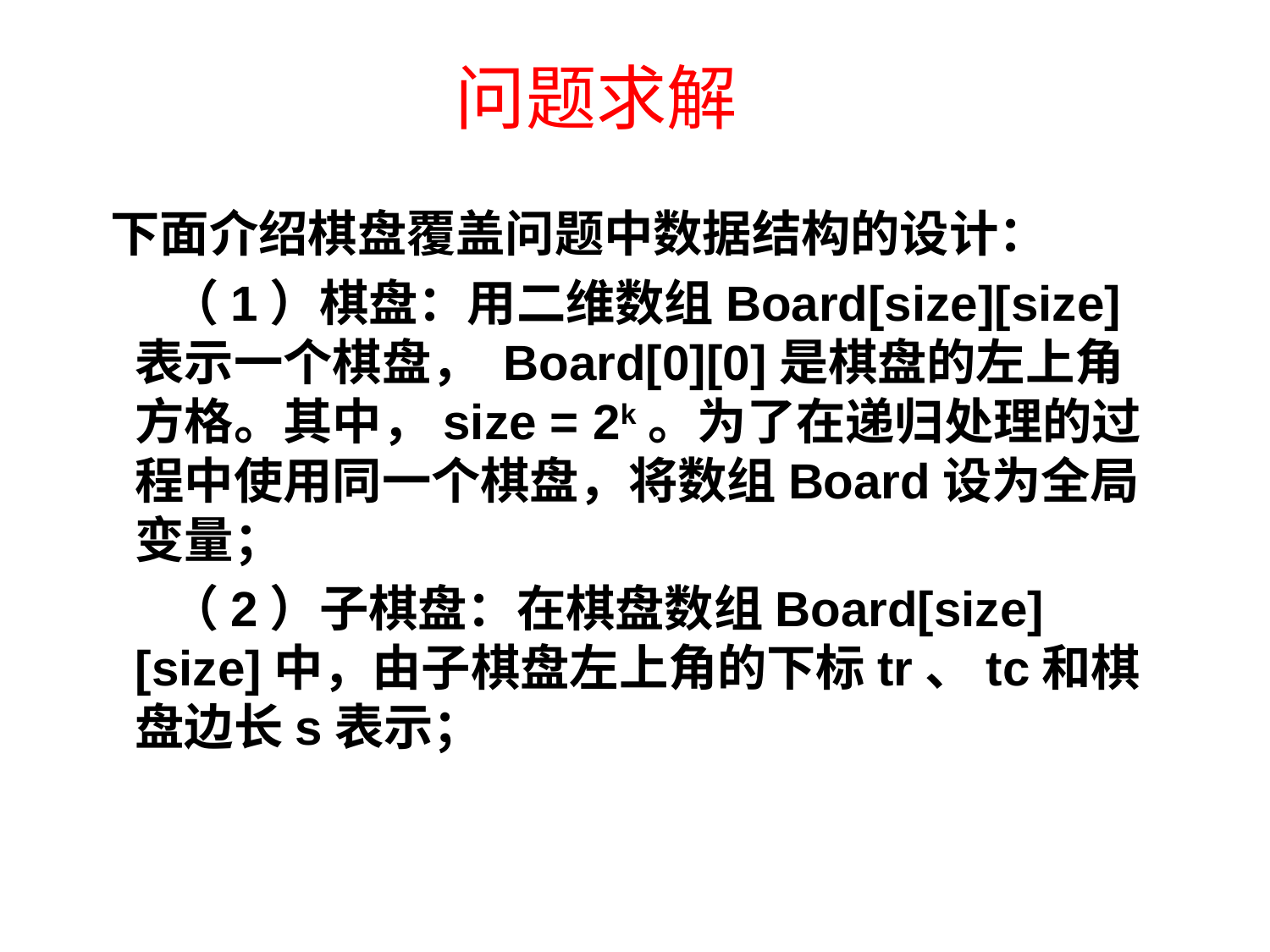

问题求解
 下面介绍棋盘覆盖问题中数据结构的设计：
	  （1）棋盘：用二维数组Board[size][size]表示一个棋盘， Board[0][0]是棋盘的左上角方格。其中，size = 2k。为了在递归处理的过程中使用同一个棋盘，将数组Board设为全局变量；
	  （2）子棋盘：在棋盘数组Board[size][size]中，由子棋盘左上角的下标tr、tc和棋盘边长s表示；